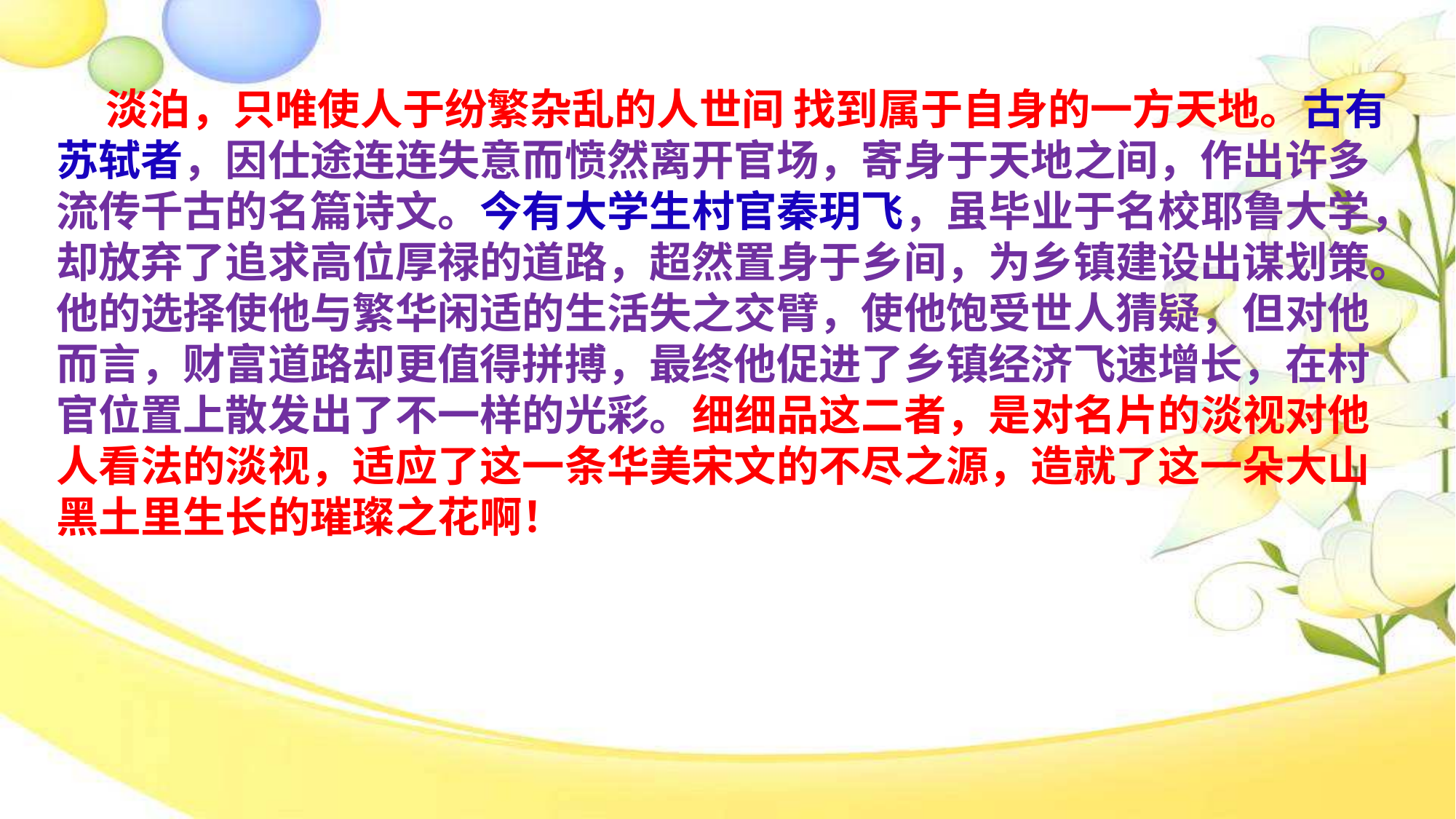

淡泊，只唯使人于纷繁杂乱的人世间 找到属于自身的一方天地。古有苏轼者，因仕途连连失意而愤然离开官场，寄身于天地之间，作出许多流传千古的名篇诗文。今有大学生村官秦玥飞，虽毕业于名校耶鲁大学，却放弃了追求高位厚禄的道路，超然置身于乡间，为乡镇建设出谋划策。他的选择使他与繁华闲适的生活失之交臂，使他饱受世人猜疑，但对他而言，财富道路却更值得拼搏，最终他促进了乡镇经济飞速增长，在村官位置上散发出了不一样的光彩。细细品这二者，是对名片的淡视对他人看法的淡视，适应了这一条华美宋文的不尽之源，造就了这一朵大山黑土里生长的璀璨之花啊！